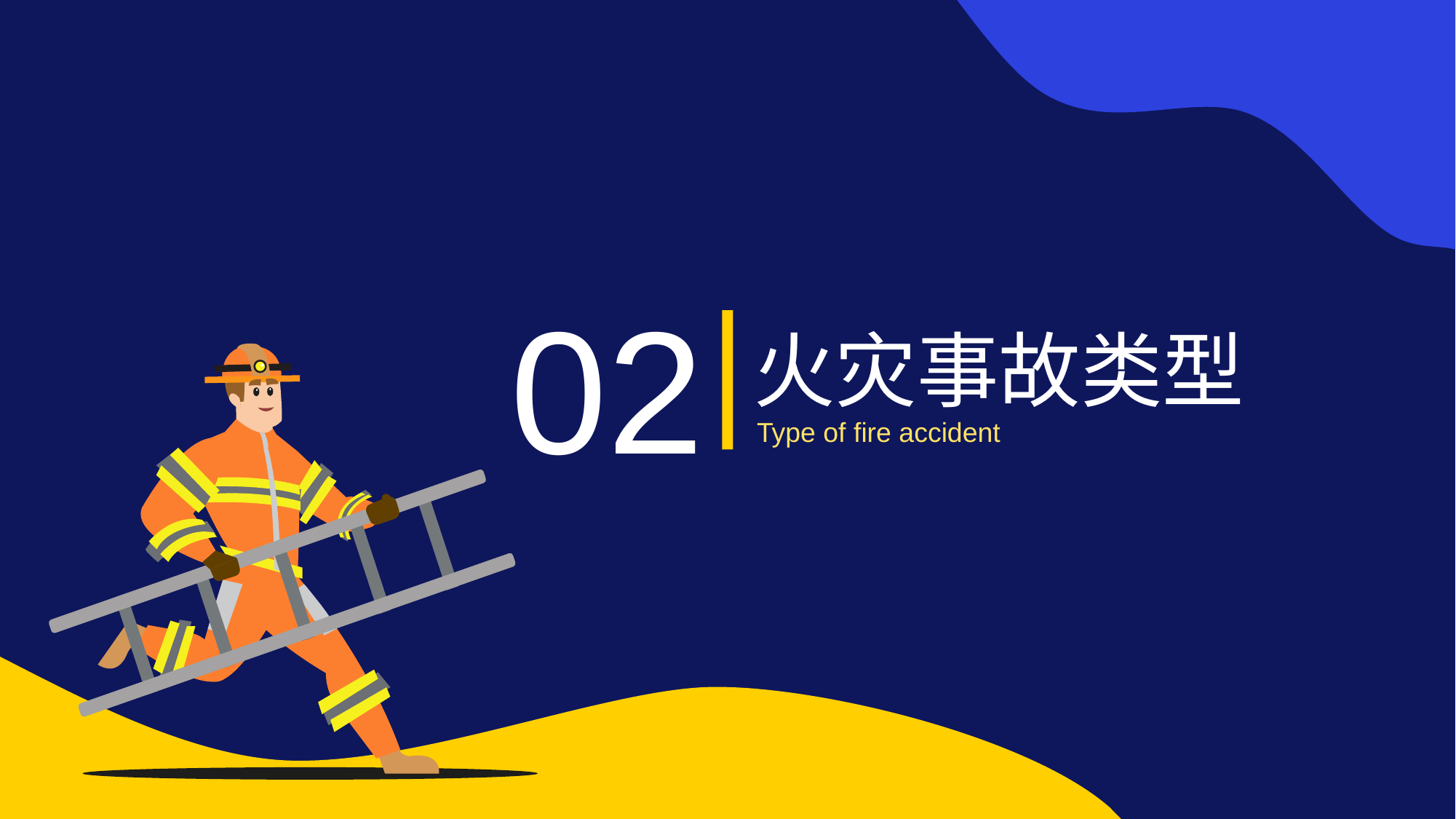

火灾事故类型
# 02

Type of fire accident